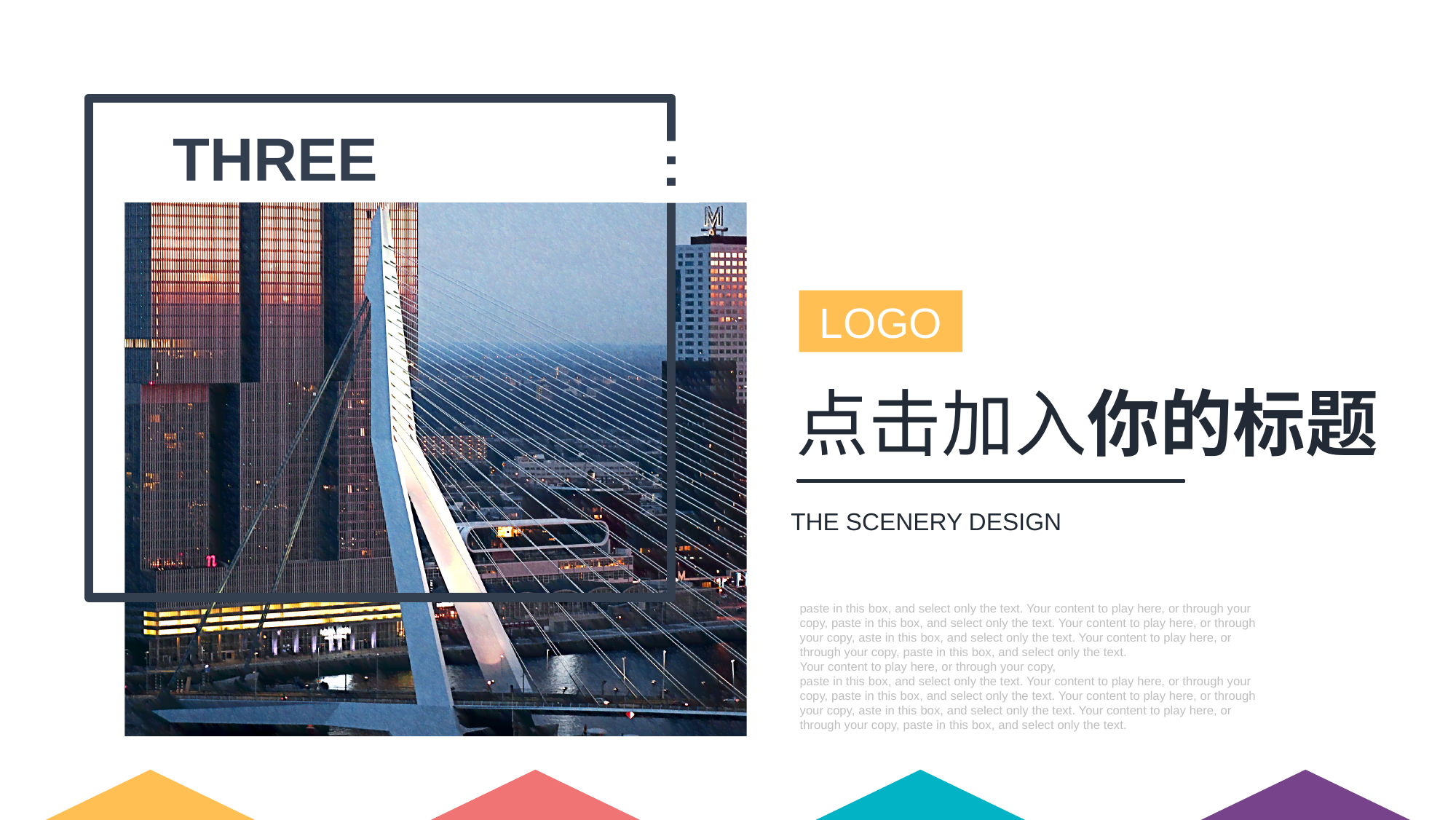

THREE

LOGO
点击加入你的标题

THE Scenery DESIGN
paste in this box, and select only the text. Your content to play here, or through your copy, paste in this box, and select only the text. Your content to play here, or through your copy, aste in this box, and select only the text. Your content to play here, or through your copy, paste in this box, and select only the text.
Your content to play here, or through your copy,
paste in this box, and select only the text. Your content to play here, or through your copy, paste in this box, and select only the text. Your content to play here, or through your copy, aste in this box, and select only the text. Your content to play here, or through your copy, paste in this box, and select only the text.